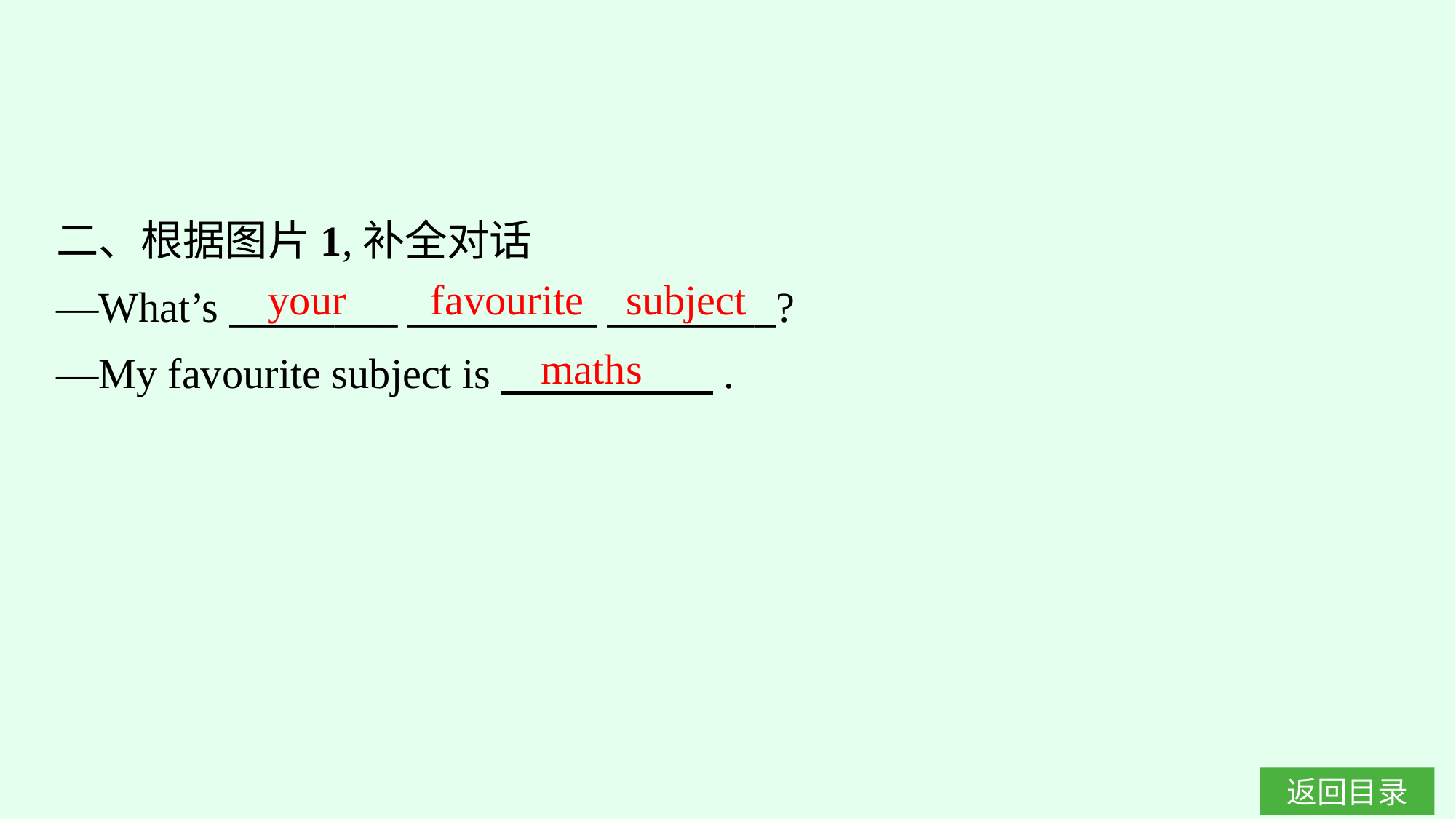

二、根据图片1,补全对话
—What’s ________ _________ ________?
—My favourite subject is　　　　　.
your        favourite    subject
maths